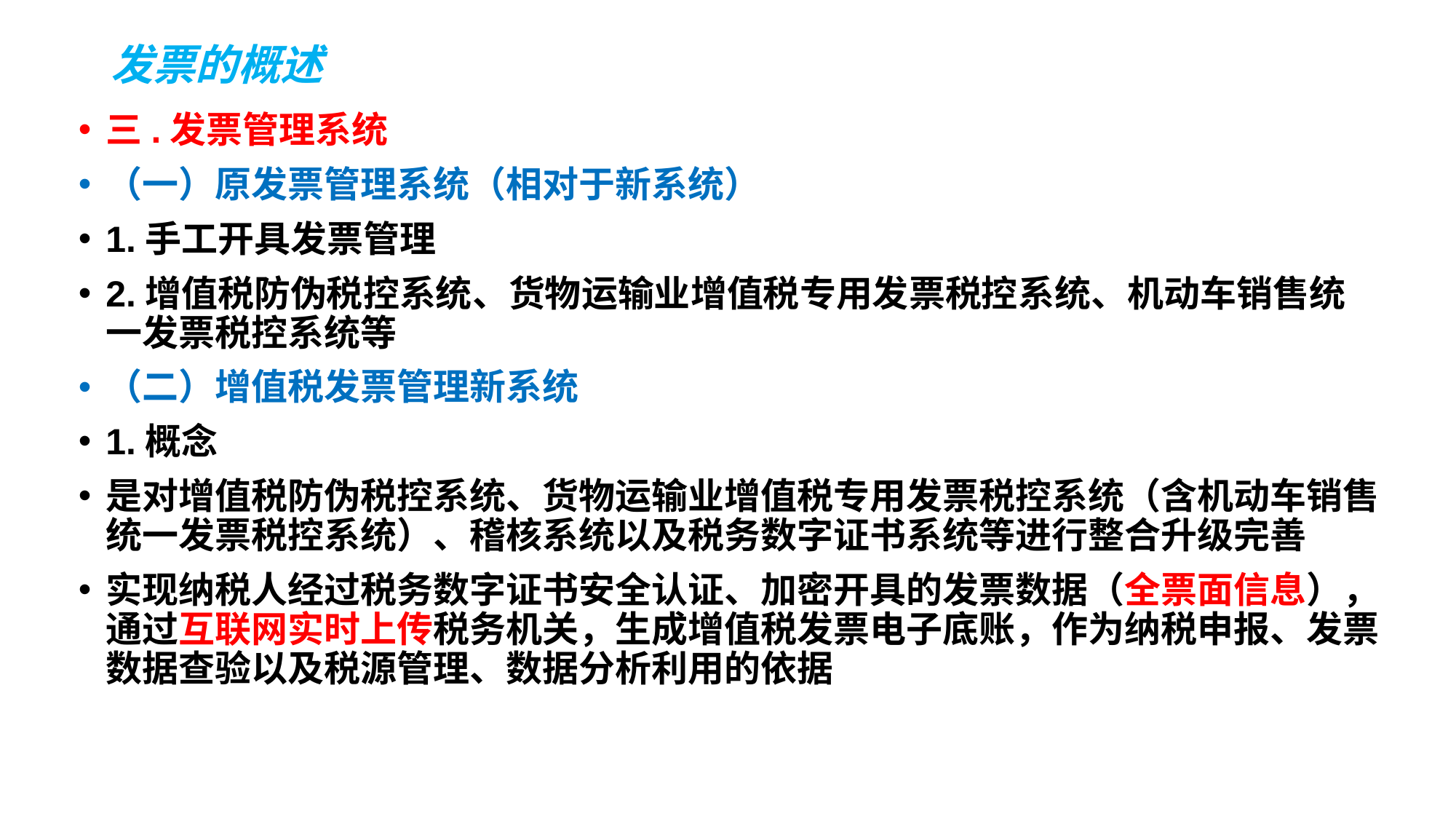

# 发票的概述
三.发票管理系统
（一）原发票管理系统（相对于新系统）
1.手工开具发票管理
2.增值税防伪税控系统、货物运输业增值税专用发票税控系统、机动车销售统一发票税控系统等
（二）增值税发票管理新系统
1.概念
是对增值税防伪税控系统、货物运输业增值税专用发票税控系统（含机动车销售统一发票税控系统）、稽核系统以及税务数字证书系统等进行整合升级完善
实现纳税人经过税务数字证书安全认证、加密开具的发票数据（全票面信息），通过互联网实时上传税务机关，生成增值税发票电子底账，作为纳税申报、发票数据查验以及税源管理、数据分析利用的依据